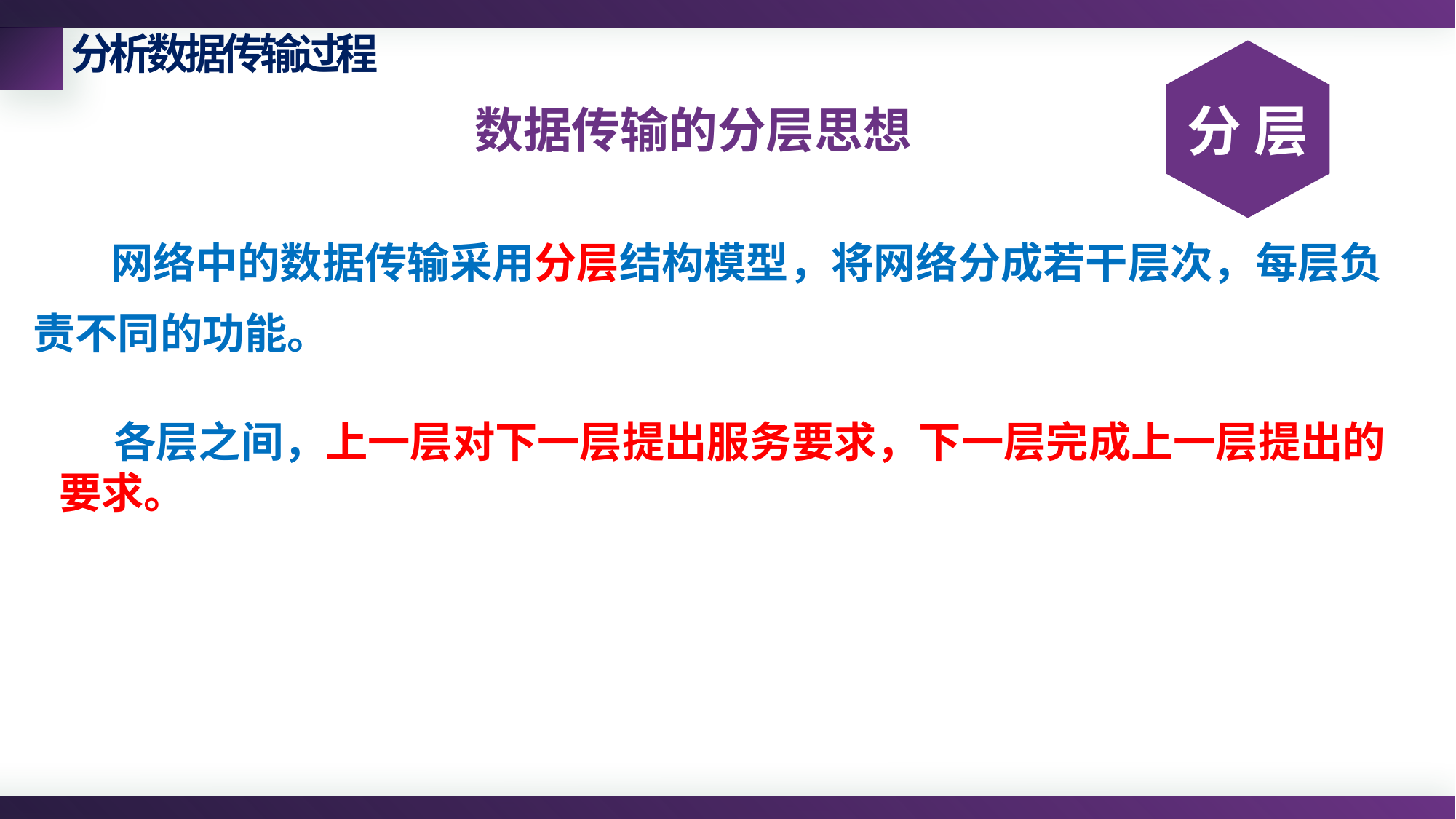

分析数据传输过程

分 层
数据传输的分层思想
       网络中的数据传输采用分层结构模型，将网络分成若干层次，每层负责不同的功能。
各层之间，上一层对下一层提出服务要求，下一层完成上一层提出的要求。